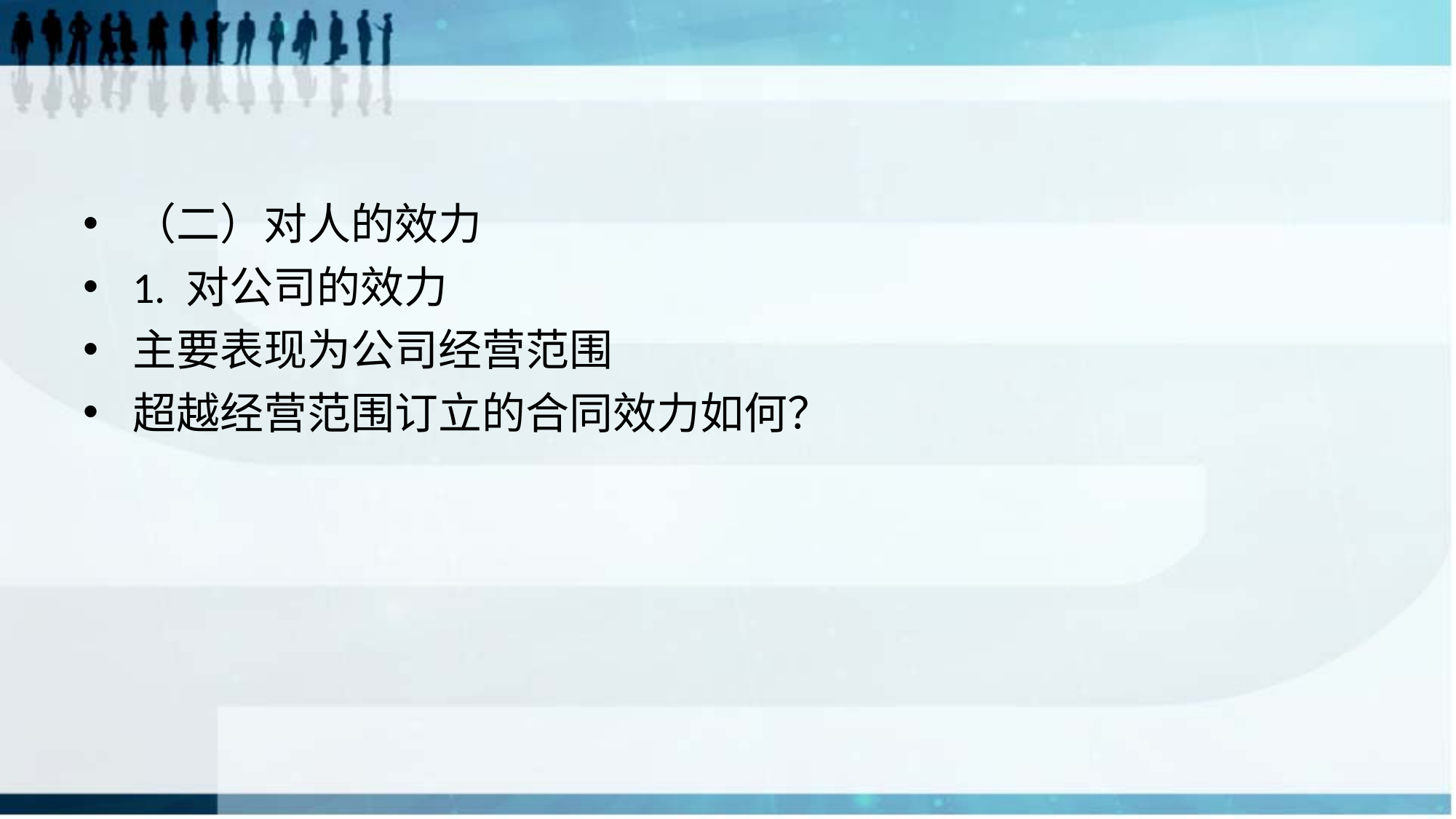

#
（二）对人的效力
1. 对公司的效力
主要表现为公司经营范围
超越经营范围订立的合同效力如何？